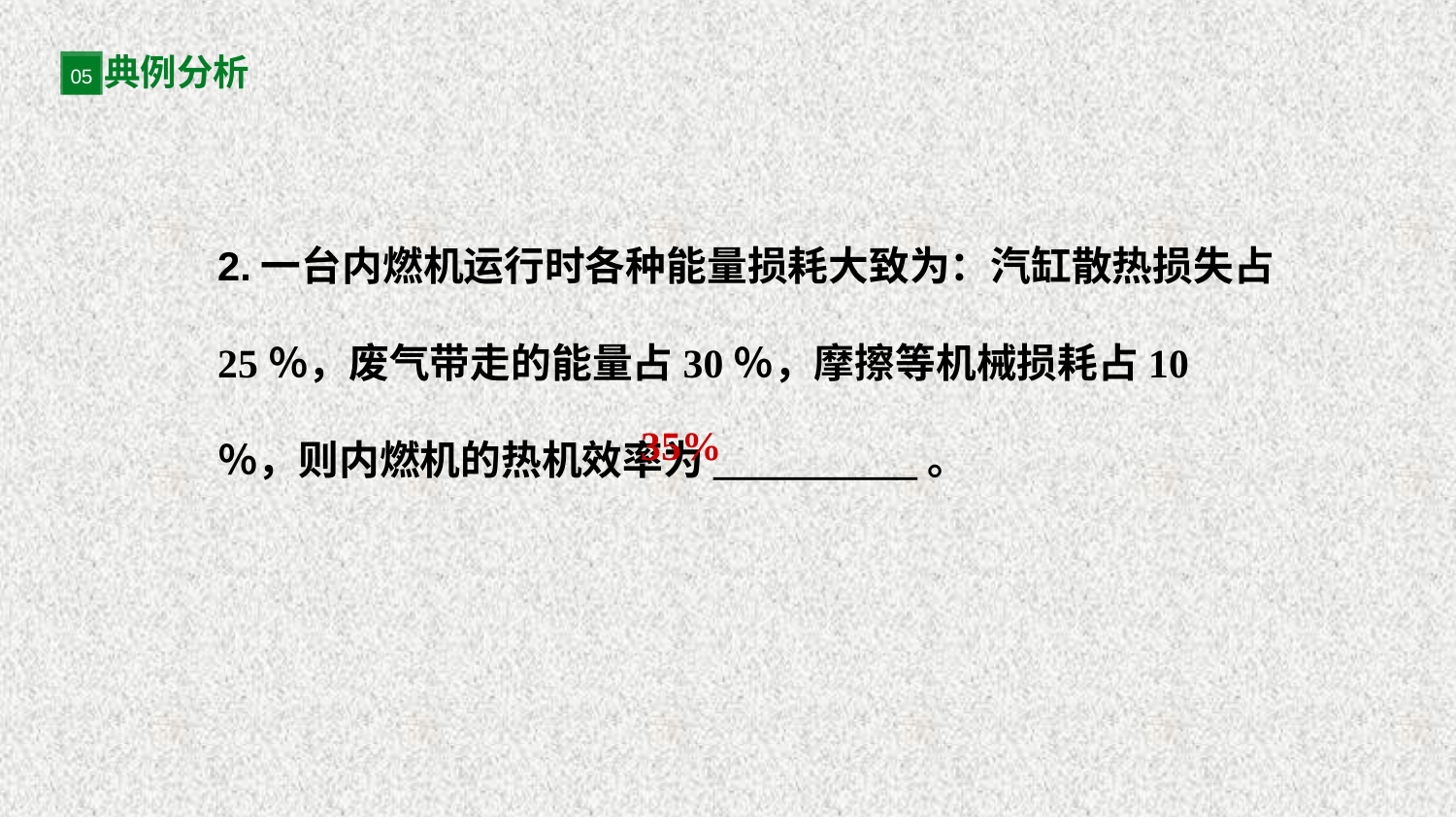

典例分析

05
2.一台内燃机运行时各种能量损耗大致为：汽缸散热损失占25％，废气带走的能量占30％，摩擦等机械损耗占10％，则内燃机的热机效率为__________。
35%